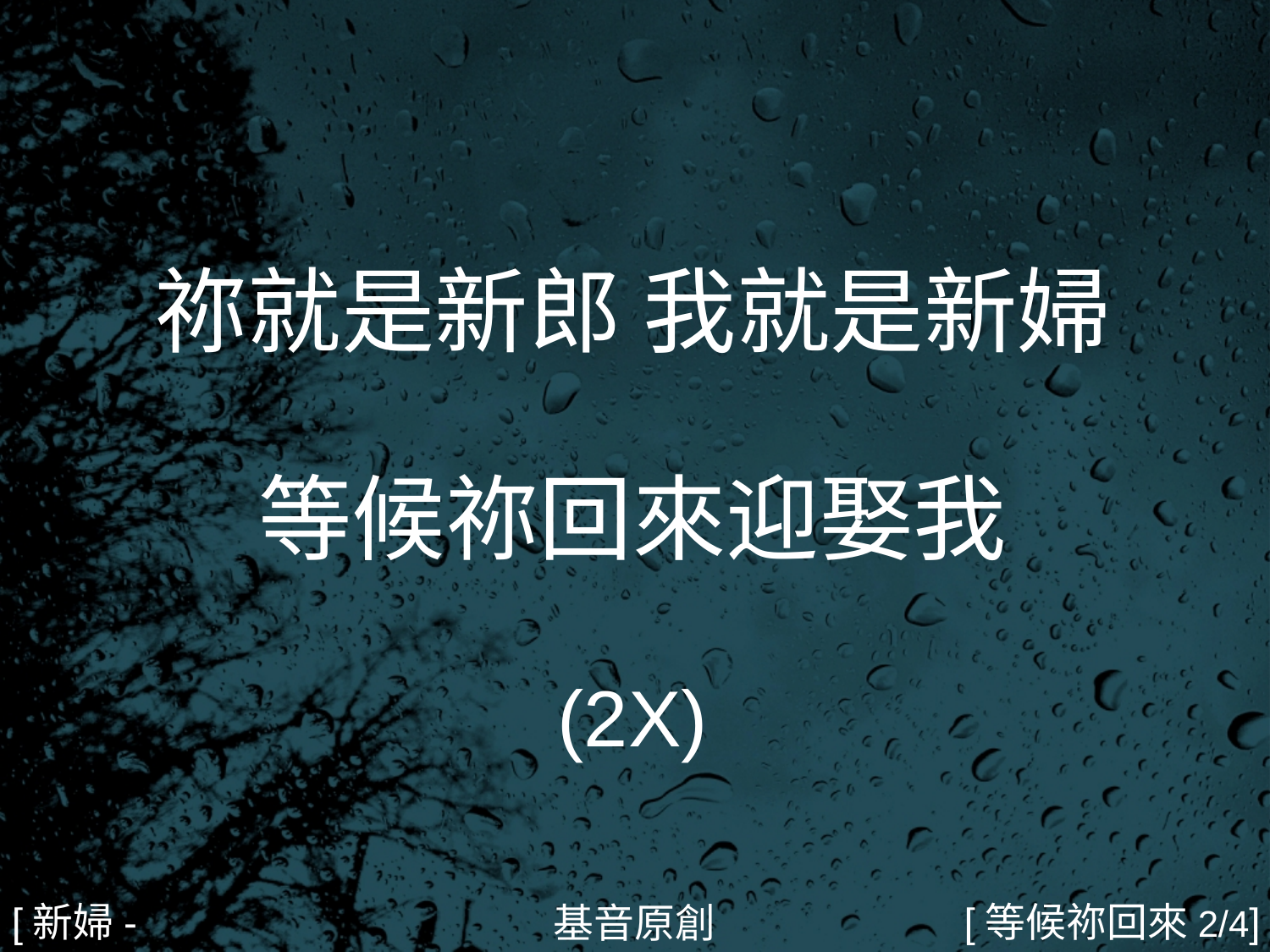

祢就是新郎 我就是新婦

等候祢回來迎娶我

(2X)
#

[新婦-1]
[等候祢回來2/4]
基音原創